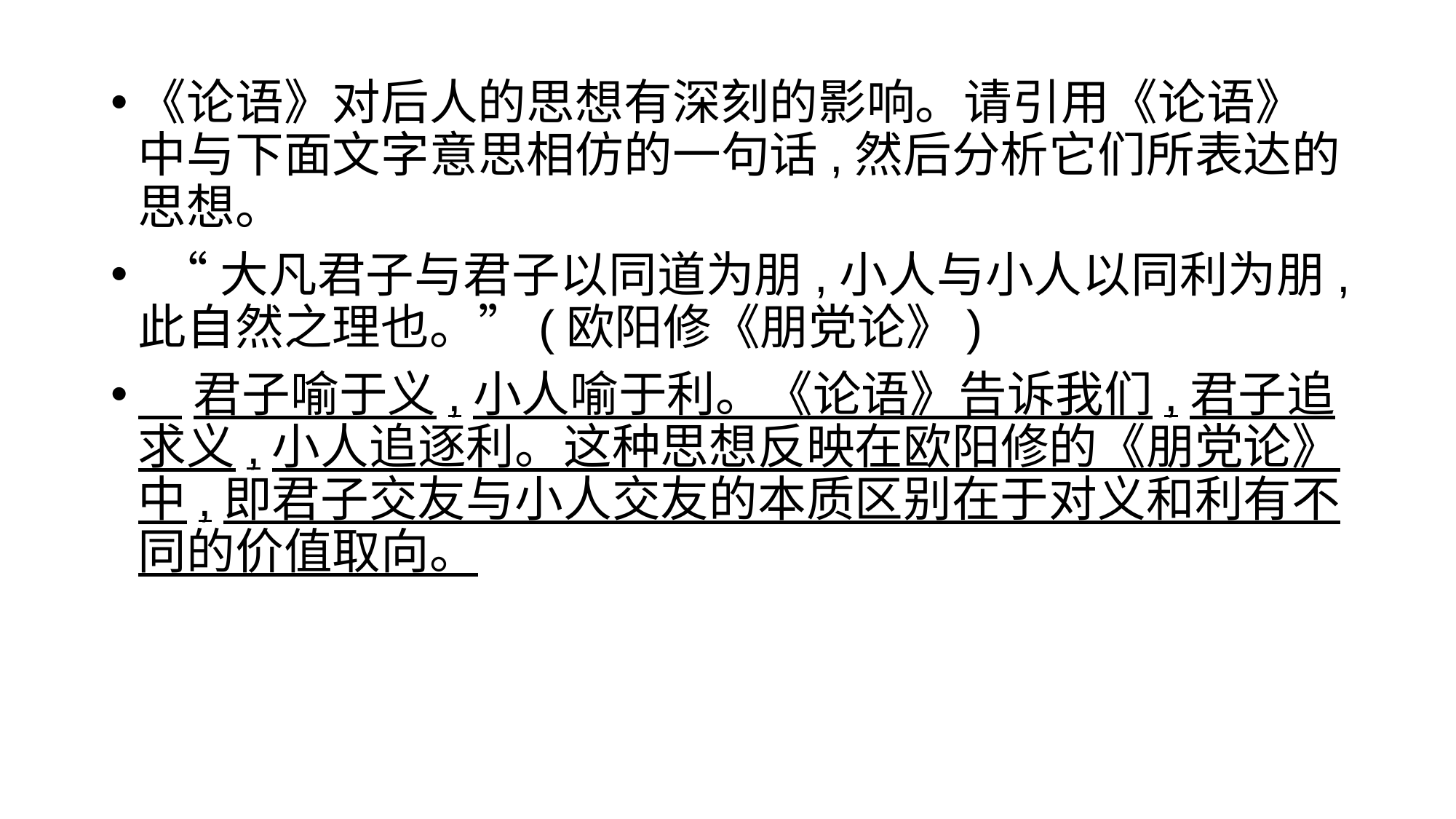

#
《论语》对后人的思想有深刻的影响。请引用《论语》中与下面文字意思相仿的一句话,然后分析它们所表达的思想。
  “大凡君子与君子以同道为朋,小人与小人以同利为朋,此自然之理也。”(欧阳修《朋党论》)
    君子喻于义,小人喻于利。《论语》告诉我们,君子追求义,小人追逐利。这种思想反映在欧阳修的《朋党论》中,即君子交友与小人交友的本质区别在于对义和利有不同的价值取向。